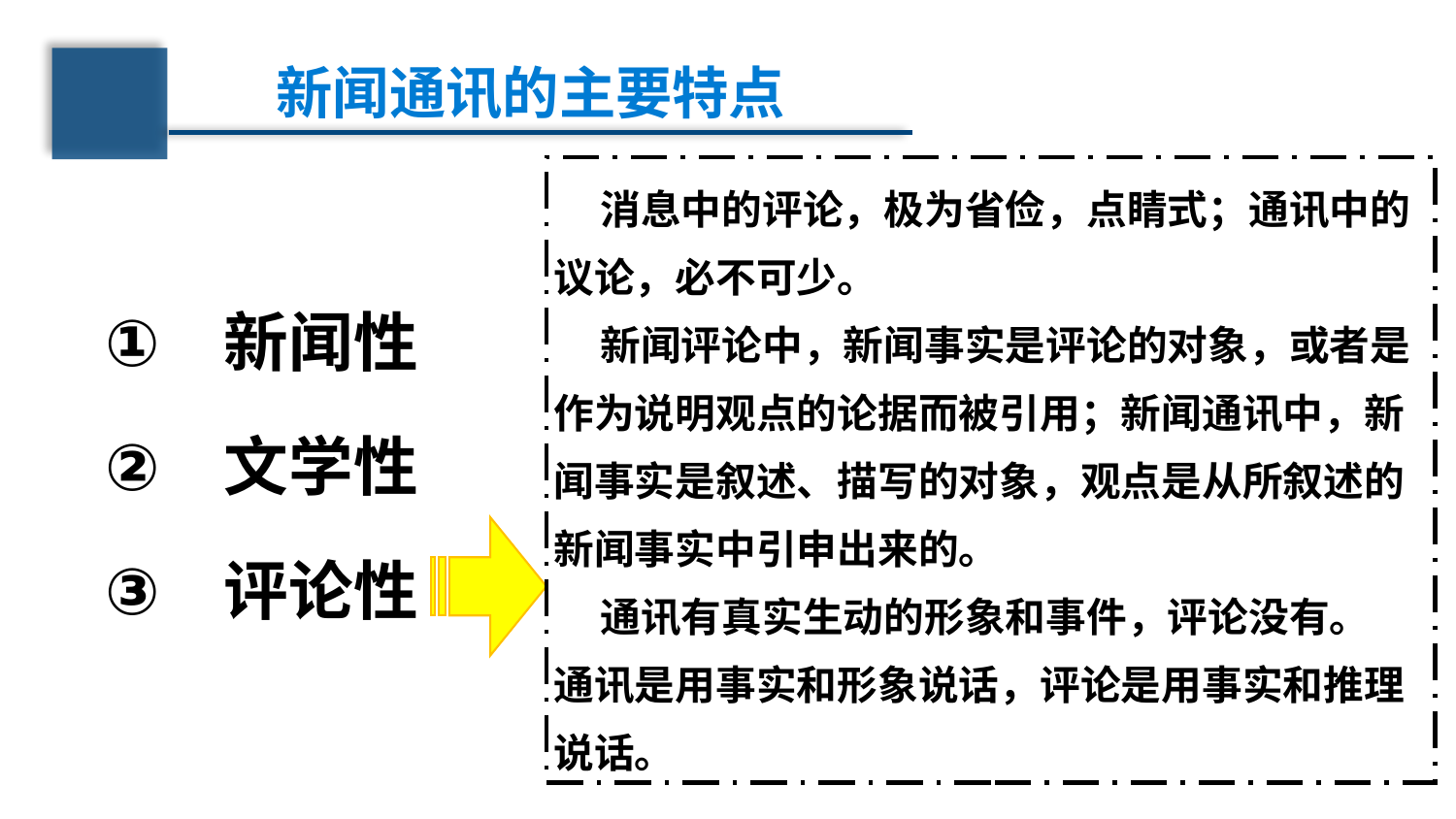

新闻通讯的主要特点
    消息中的评论，极为省俭，点睛式；通讯中的议论，必不可少。
    新闻评论中，新闻事实是评论的对象，或者是作为说明观点的论据而被引用；新闻通讯中，新闻事实是叙述、描写的对象，观点是从所叙述的新闻事实中引申出来的。
    通讯有真实生动的形象和事件，评论没有。
通讯是用事实和形象说话，评论是用事实和推理说话。
新闻性
文学性
评论性